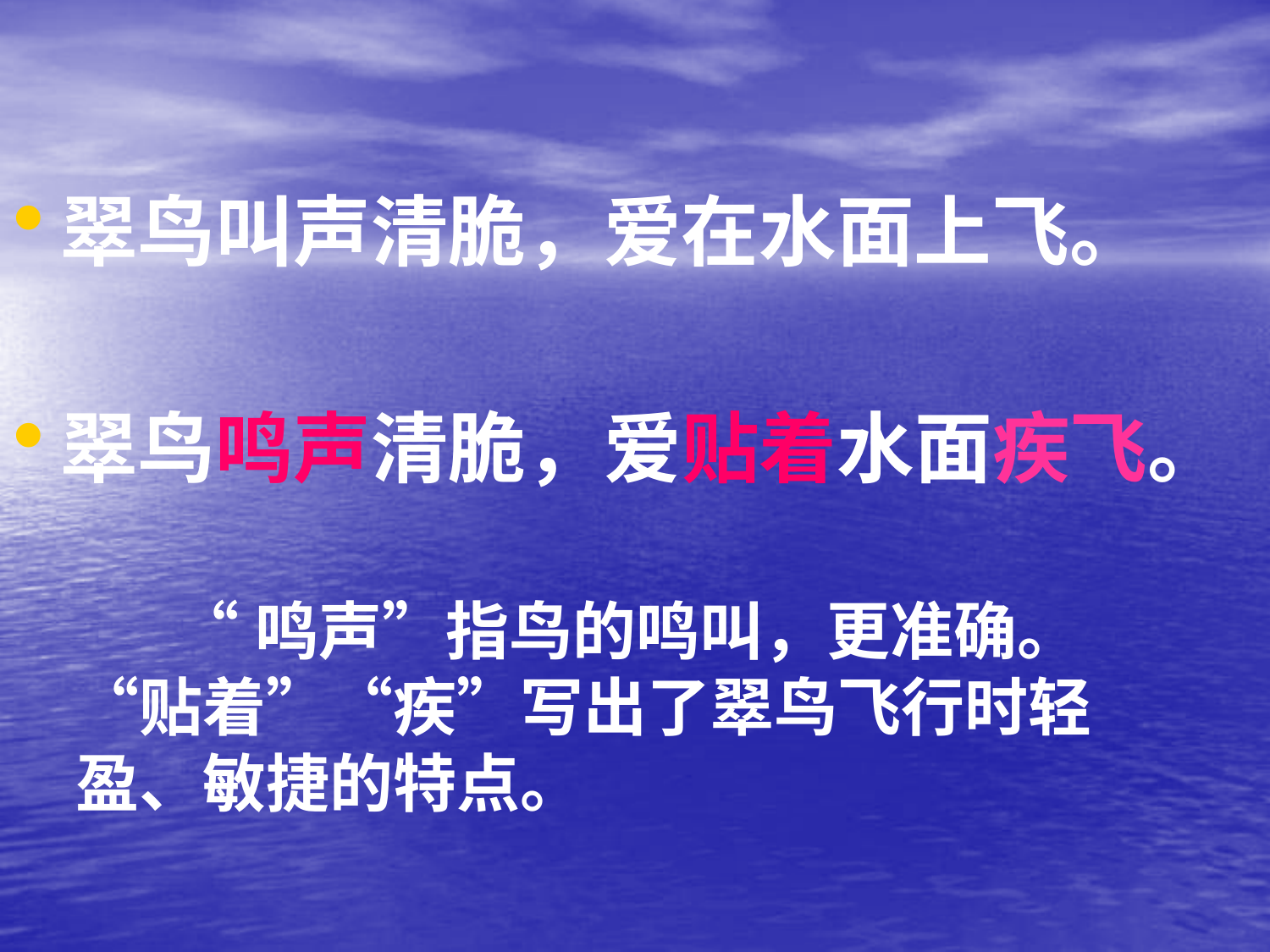

翠鸟叫声清脆，爱在水面上飞。

翠鸟鸣声清脆，爱贴着水面疾飞。
       “鸣声”指鸟的鸣叫，更准确。“贴着”“疾”写出了翠鸟飞行时轻盈、敏捷的特点。